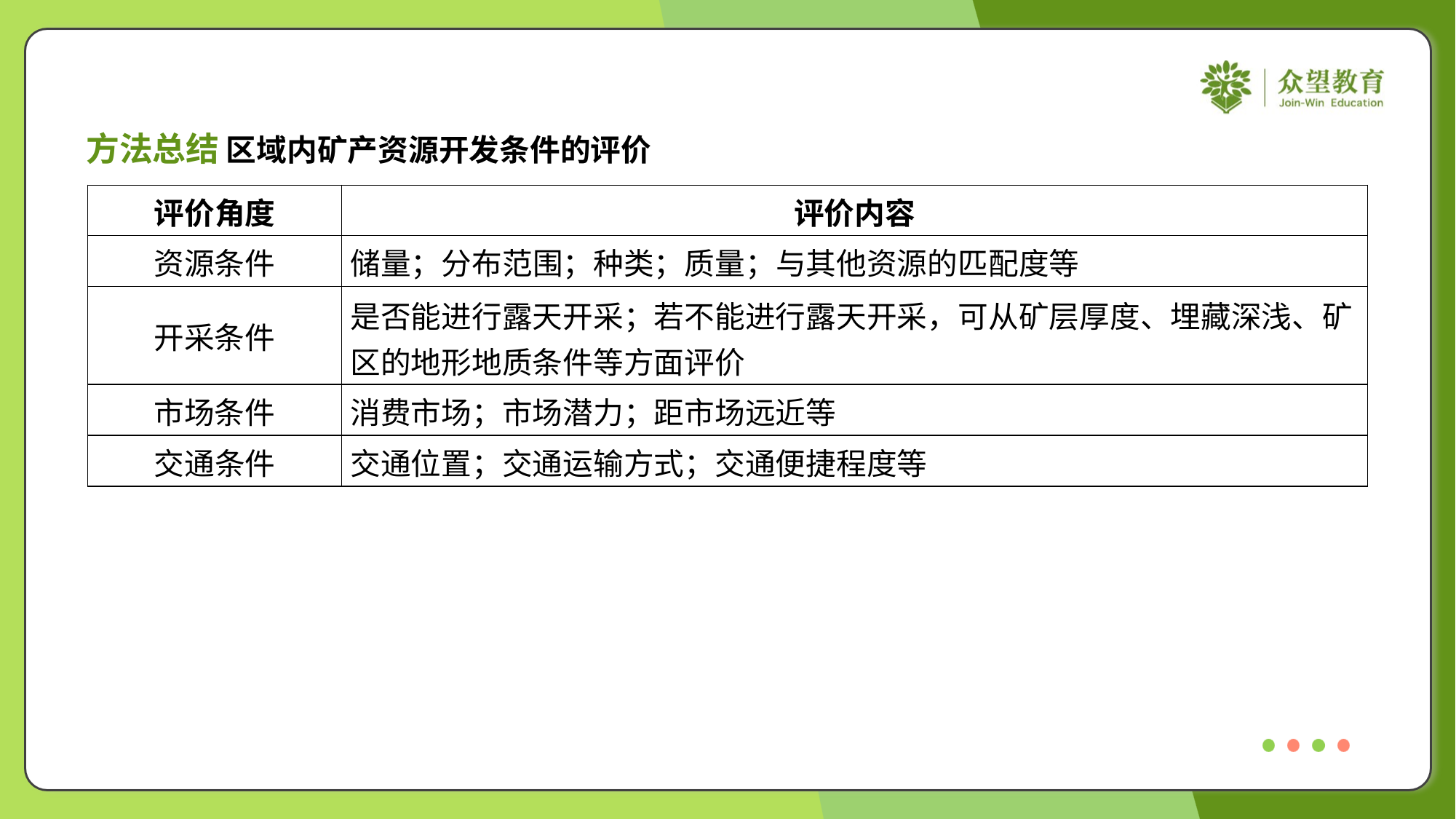

方法总结 区域内矿产资源开发条件的评价
| 评价角度 | 评价内容 |
| --- | --- |
| 资源条件 | 储量；分布范围；种类；质量；与其他资源的匹配度等 |
| 开采条件 | 是否能进行露天开采；若不能进行露天开采，可从矿层厚度、埋藏深浅、矿 区的地形地质条件等方面评价 |
| 市场条件 | 消费市场；市场潜力；距市场远近等 |
| 交通条件 | 交通位置；交通运输方式；交通便捷程度等 |